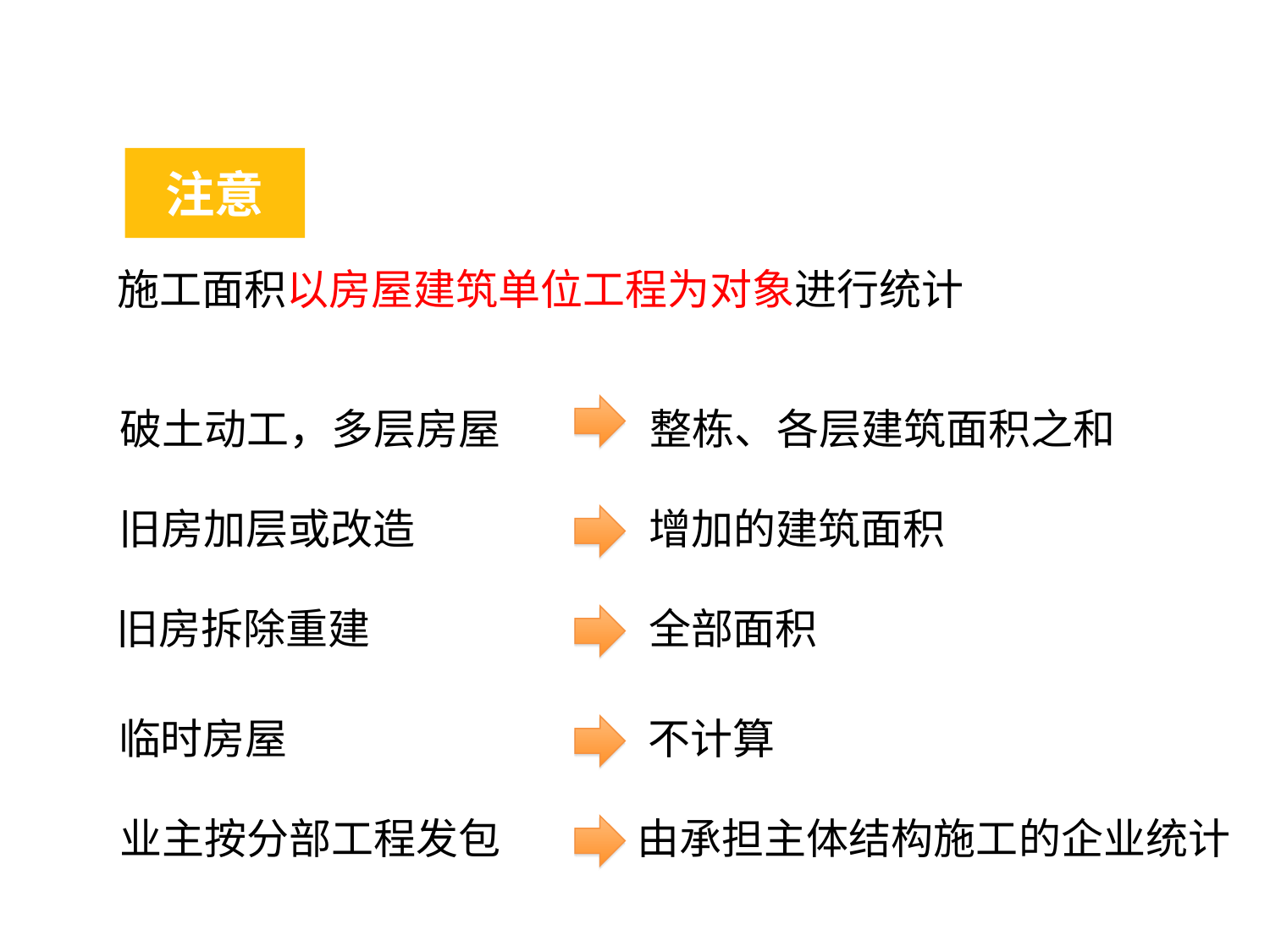

注意
施工面积以房屋建筑单位工程为对象进行统计

破土动工，多层房屋
整栋、各层建筑面积之和
旧房加层或改造
增加的建筑面积

旧房拆除重建
全部面积

临时房屋
不计算

由承担主体结构施工的企业统计
业主按分部工程发包